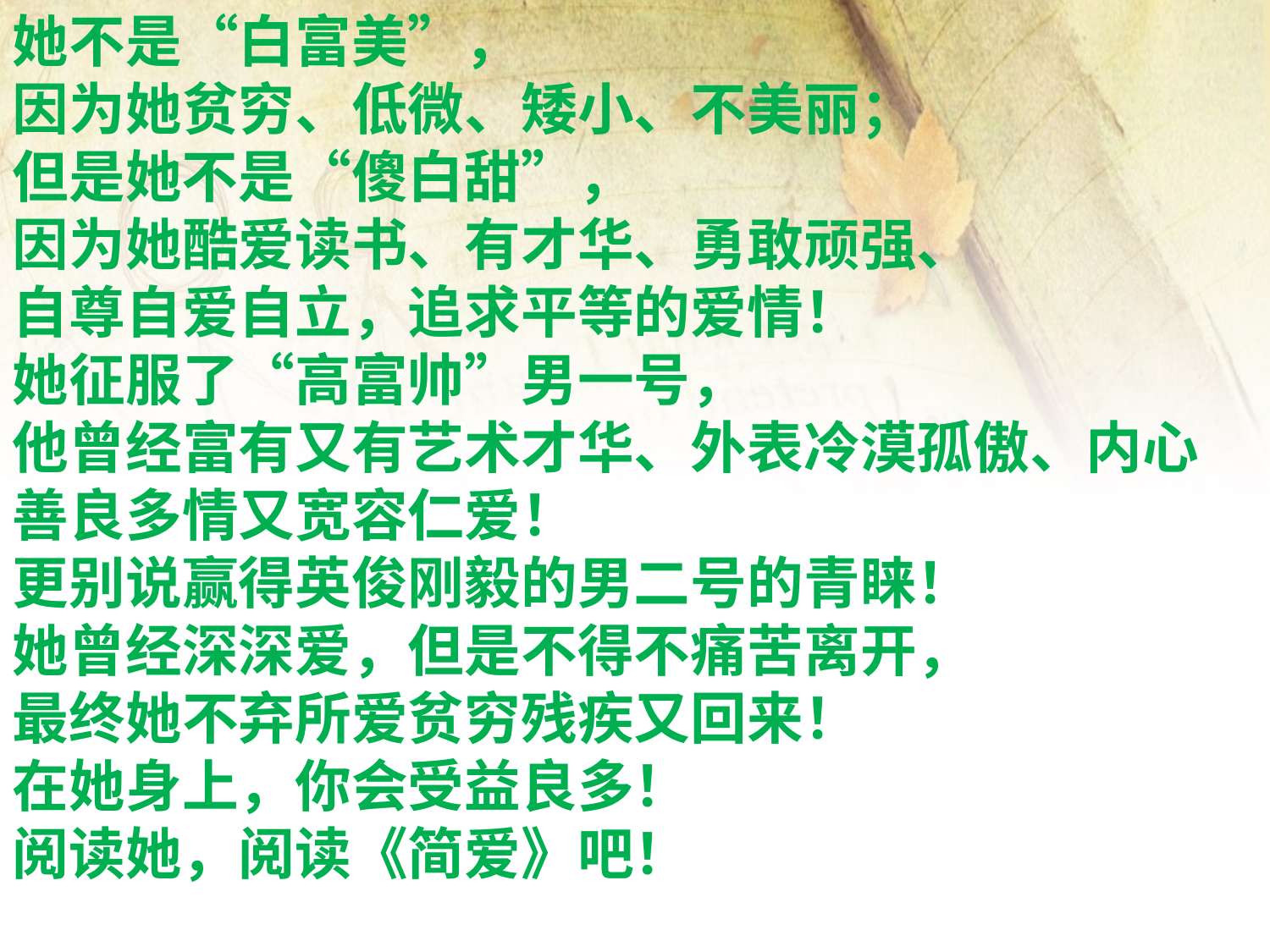

她不是“白富美”，
因为她贫穷、低微、矮小、不美丽；
但是她不是“傻白甜”，
因为她酷爱读书、有才华、勇敢顽强、
自尊自爱自立，追求平等的爱情！
她征服了“高富帅”男一号，
他曾经富有又有艺术才华、外表冷漠孤傲、内心善良多情又宽容仁爱！
更别说赢得英俊刚毅的男二号的青睐！
她曾经深深爱，但是不得不痛苦离开，
最终她不弃所爱贫穷残疾又回来！
在她身上，你会受益良多！
阅读她，阅读《简爱》吧！